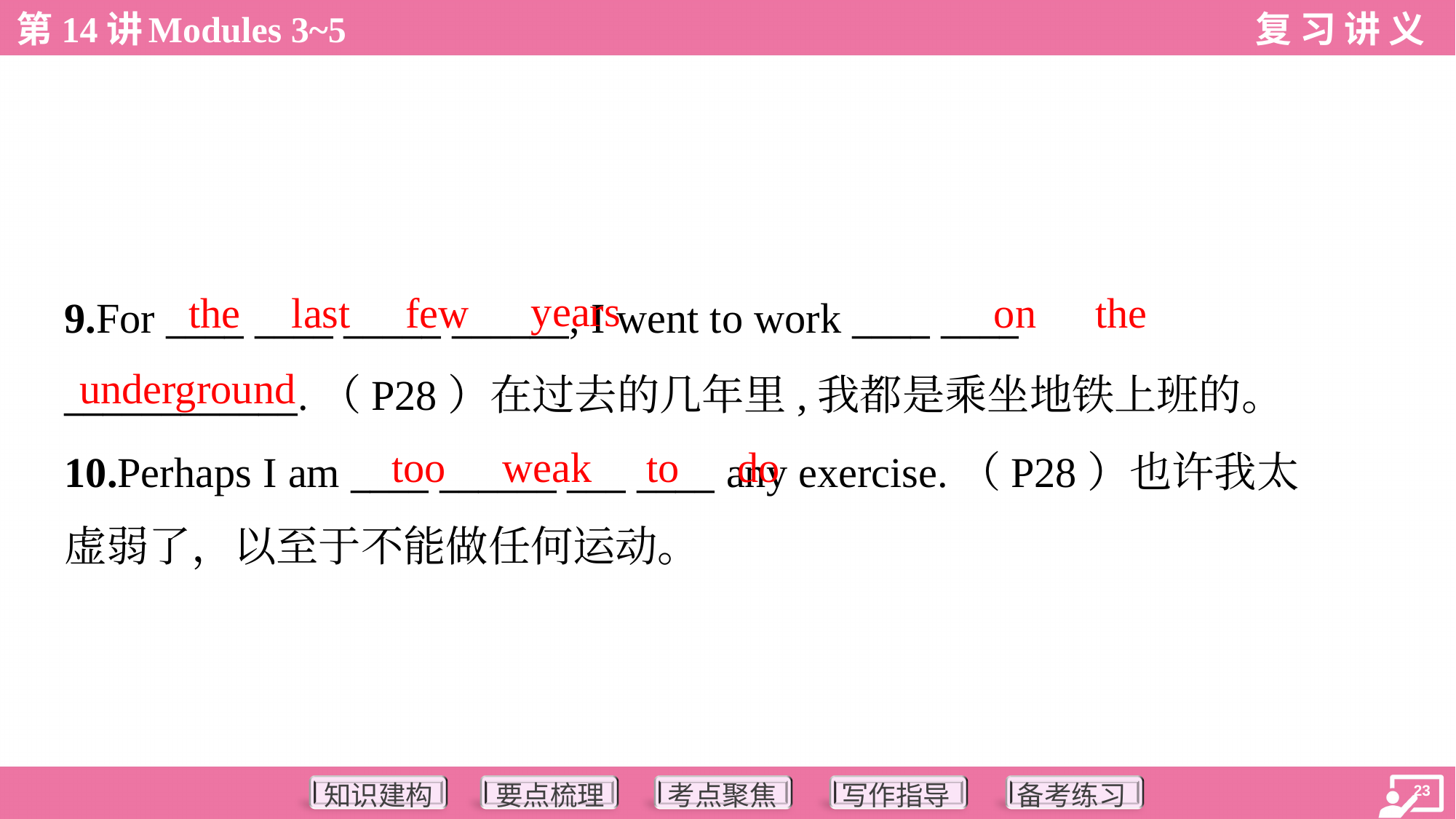

years
the
last
few
on
the
9.For ____ ____ _____ ______, I went to work ____ ____
____________.（P28）在过去的几年里,我都是乘坐地铁上班的。
10.Perhaps I am ____ ______ ___ ____ any exercise.（P28）也许我太
虚弱了，以至于不能做任何运动。
underground
too
weak
to
do